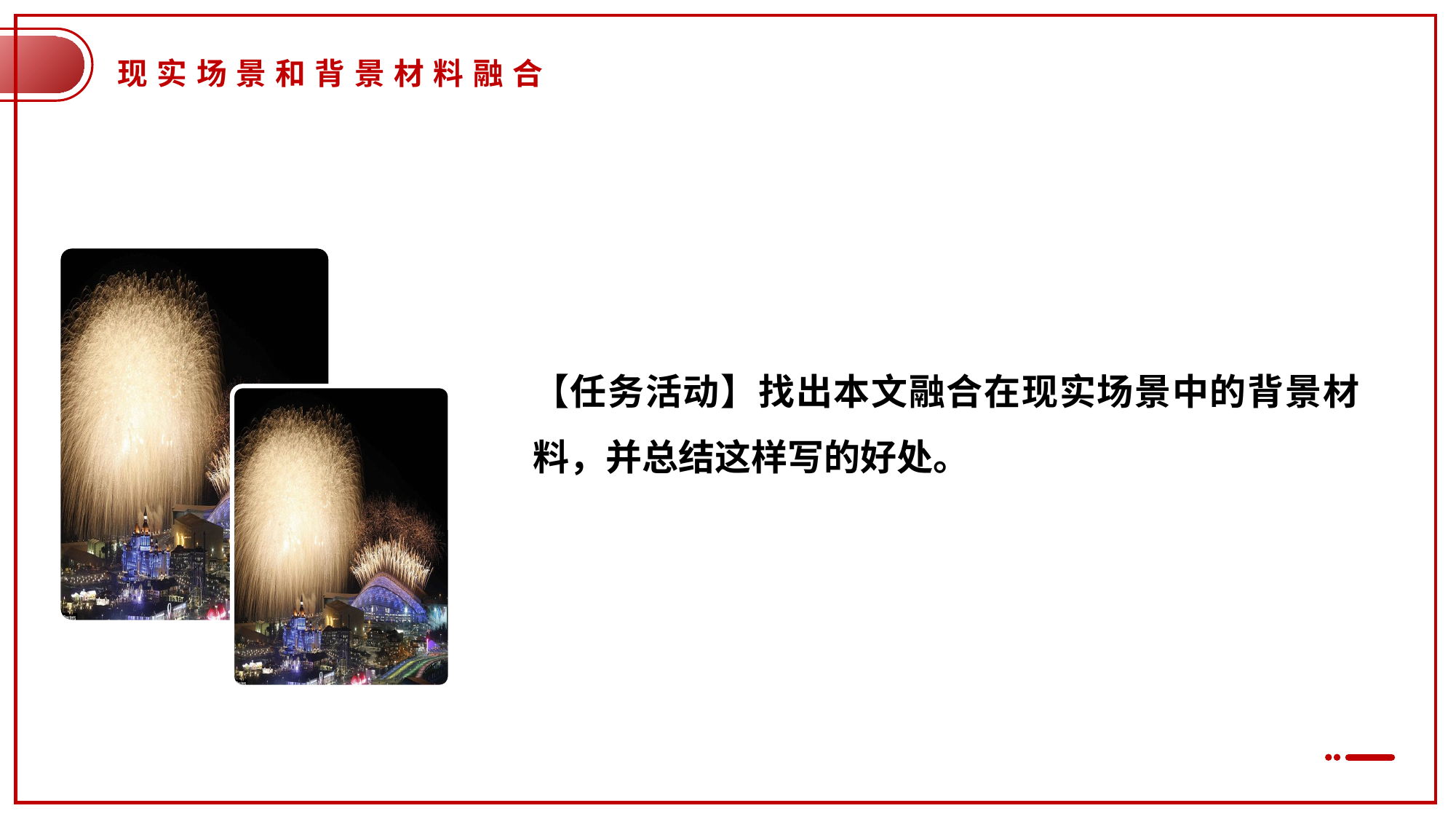

现实场景和背景材料融合

【任务活动】找出本文融合在现实场景中的背景材料，并总结这样写的好处。